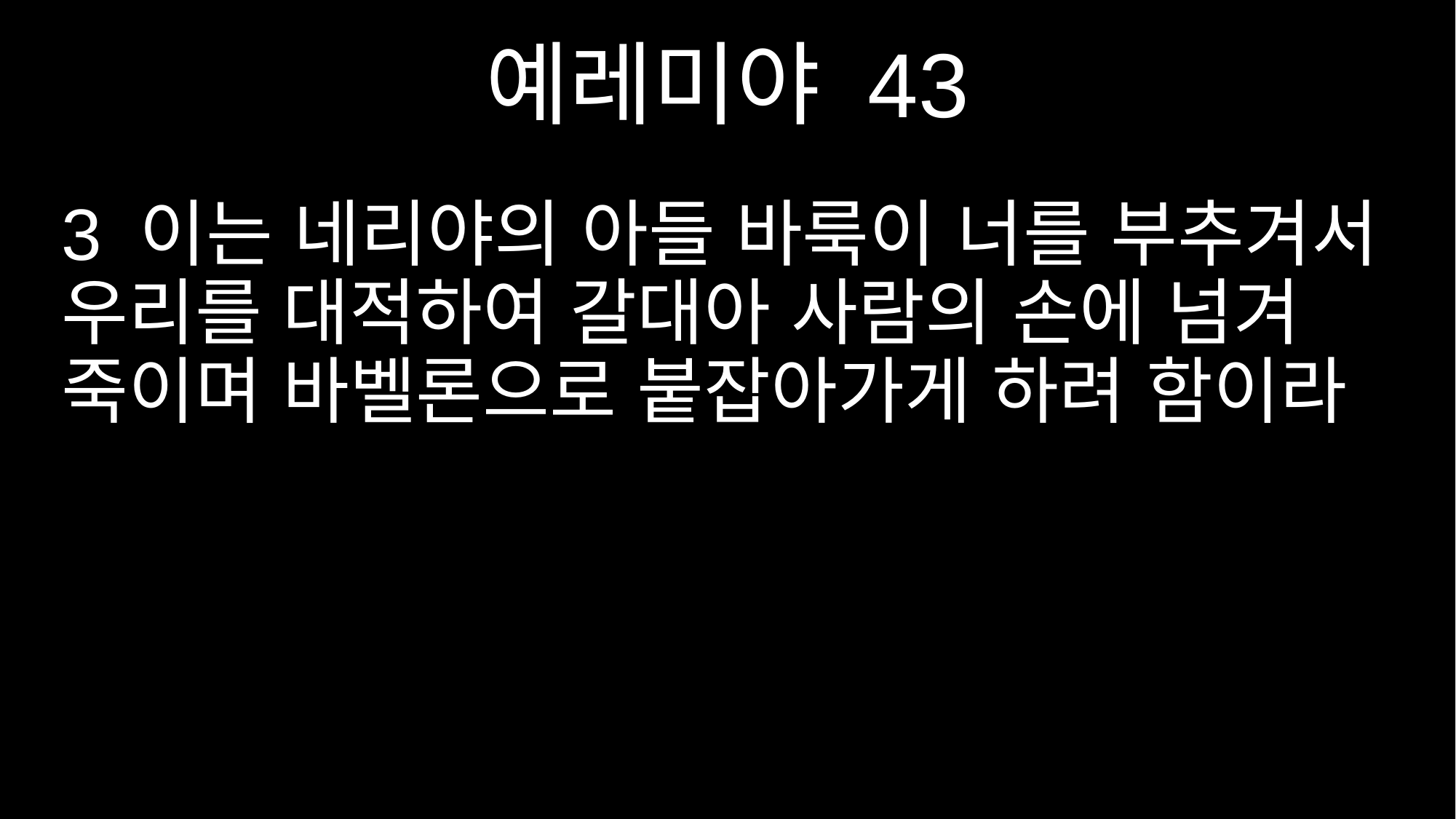

예레미야 43
3 이는 네리야의 아들 바룩이 너를 부추겨서 우리를 대적하여 갈대아 사람의 손에 넘겨 죽이며 바벨론으로 붙잡아가게 하려 함이라